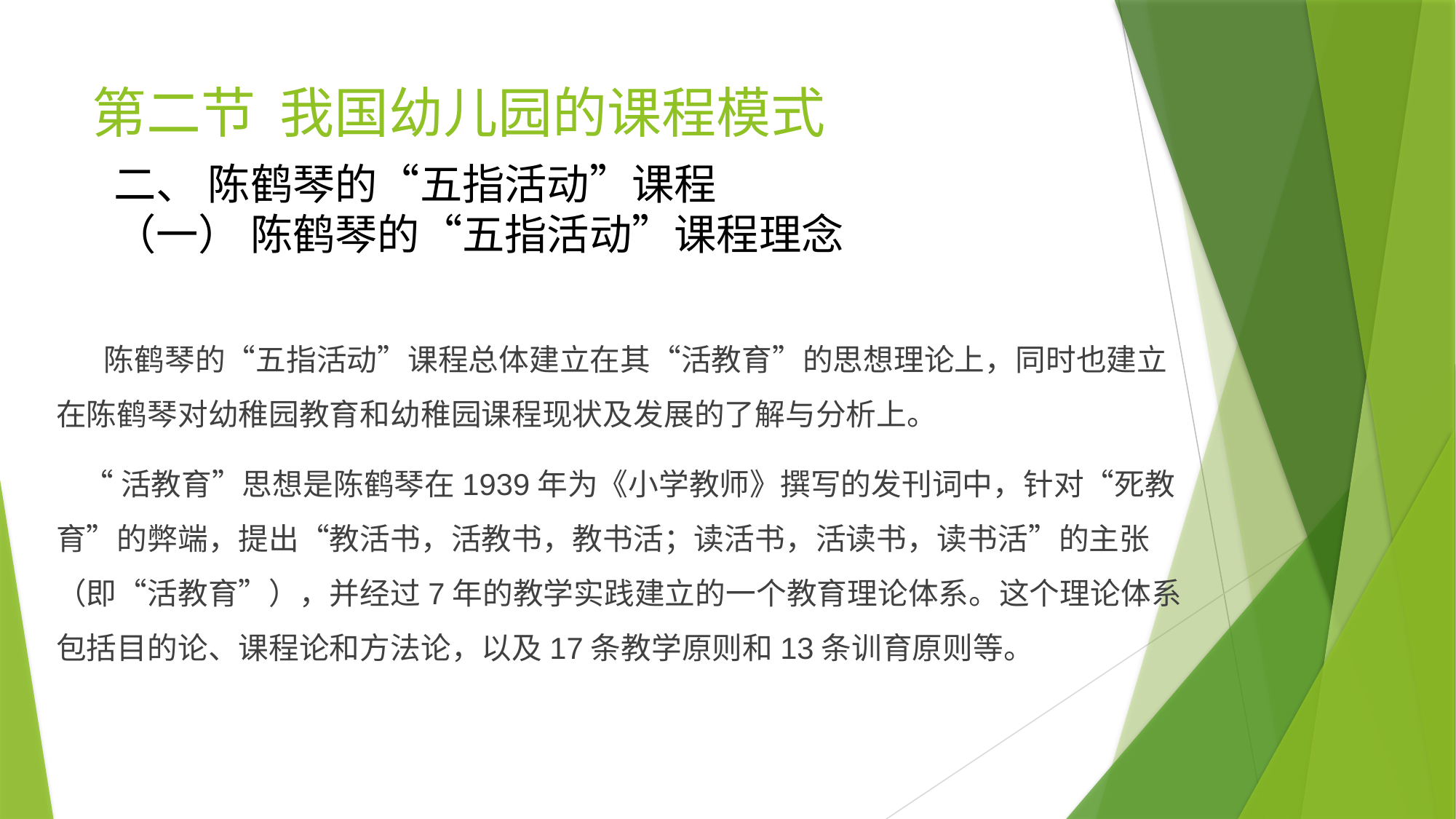

# 第二节  我国幼儿园的课程模式
二、 陈鹤琴的“五指活动”课程
（一） 陈鹤琴的“五指活动”课程理念

      陈鹤琴的“五指活动”课程总体建立在其“活教育”的思想理论上，同时也建立在陈鹤琴对幼稚园教育和幼稚园课程现状及发展的了解与分析上。
    “活教育”思想是陈鹤琴在1939年为《小学教师》撰写的发刊词中，针对“死教育”的弊端，提出“教活书，活教书，教书活；读活书，活读书，读书活”的主张（即“活教育”），并经过7年的教学实践建立的一个教育理论体系。这个理论体系包括目的论、课程论和方法论，以及17条教学原则和13条训育原则等。